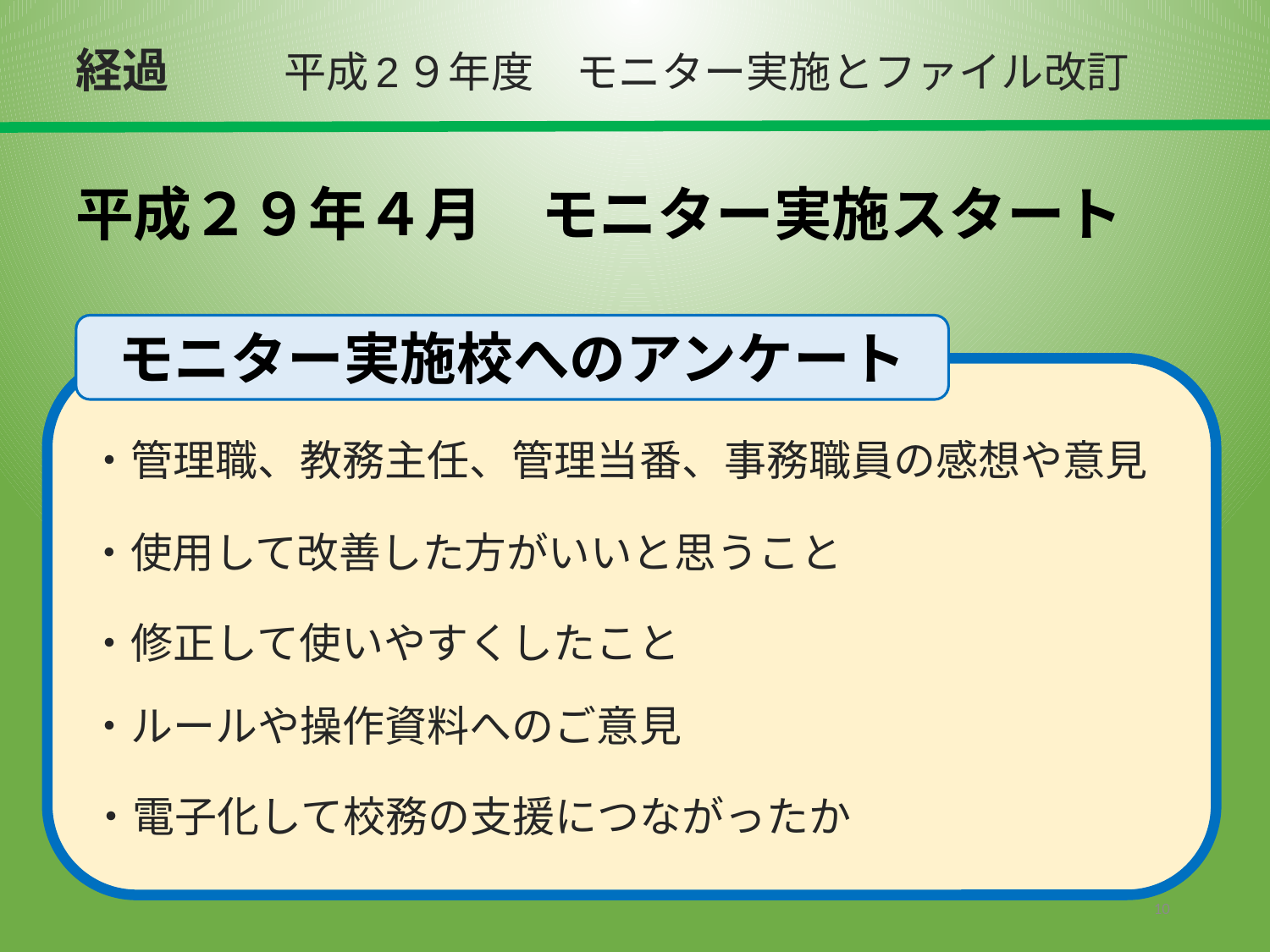

経過
平成2９年度　モニター実施とファイル改訂
# 平成２９年４月　モニター実施スタート
モニター実施校へのアンケート

・管理職、教務主任、管理当番、事務職員の感想や意見
・使用して改善した方がいいと思うこと
・修正して使いやすくしたこと
・ルールや操作資料へのご意見
・電子化して校務の支援につながったか
10